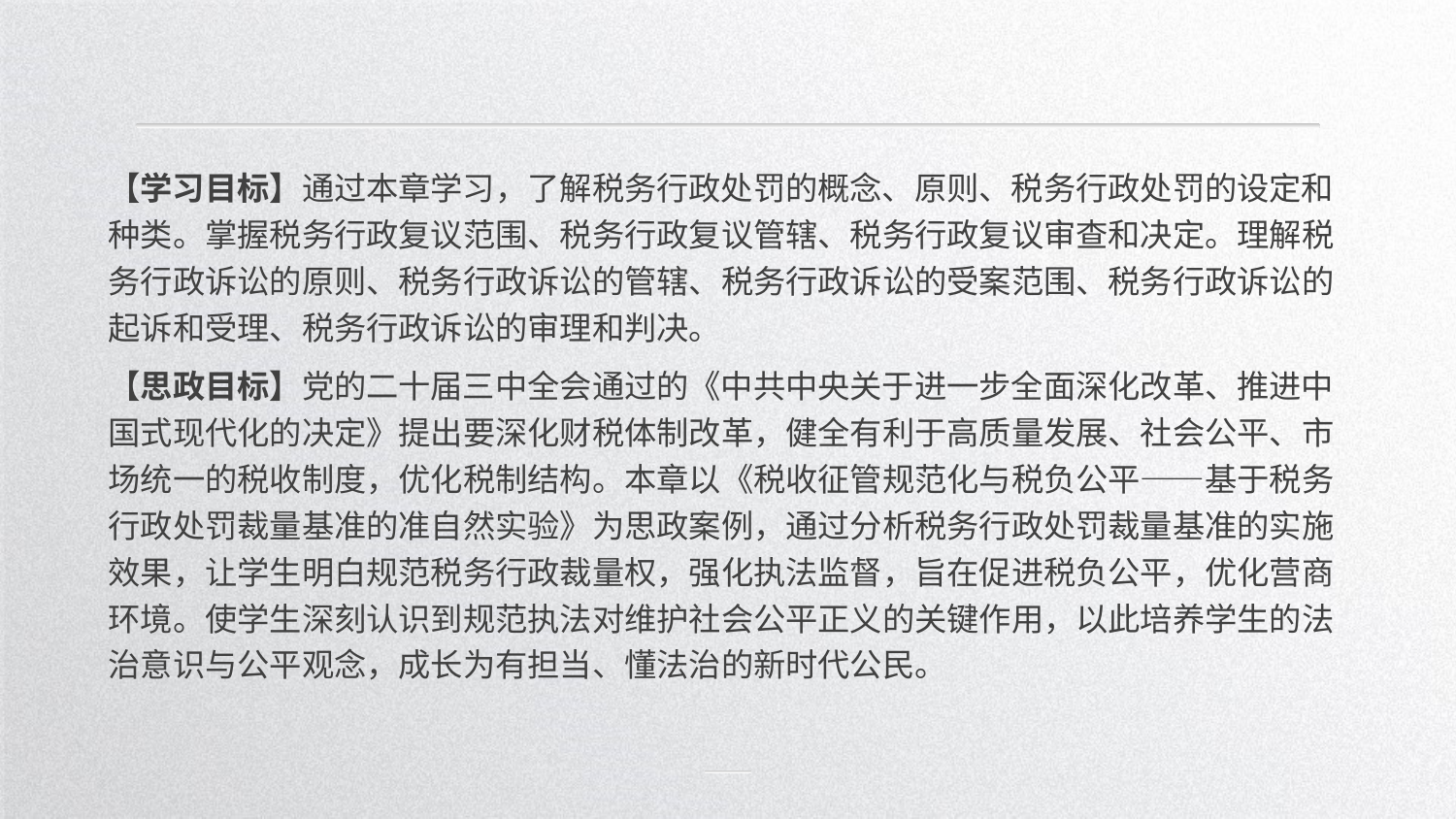

【学习目标】通过本章学习，了解税务行政处罚的概念、原则、税务行政处罚的设定和种类。掌握税务行政复议范围、税务行政复议管辖、税务行政复议审查和决定。理解税务行政诉讼的原则、税务行政诉讼的管辖、税务行政诉讼的受案范围、税务行政诉讼的起诉和受理、税务行政诉讼的审理和判决。
【思政目标】党的二十届三中全会通过的《中共中央关于进一步全面深化改革、推进中国式现代化的决定》提出要深化财税体制改革，健全有利于高质量发展、社会公平、市场统一的税收制度，优化税制结构。本章以《税收征管规范化与税负公平——基于税务行政处罚裁量基准的准自然实验》为思政案例，通过分析税务行政处罚裁量基准的实施效果，让学生明白规范税务行政裁量权，强化执法监督，旨在促进税负公平，优化营商环境。使学生深刻认识到规范执法对维护社会公平正义的关键作用，以此培养学生的法治意识与公平观念，成长为有担当、懂法治的新时代公民。